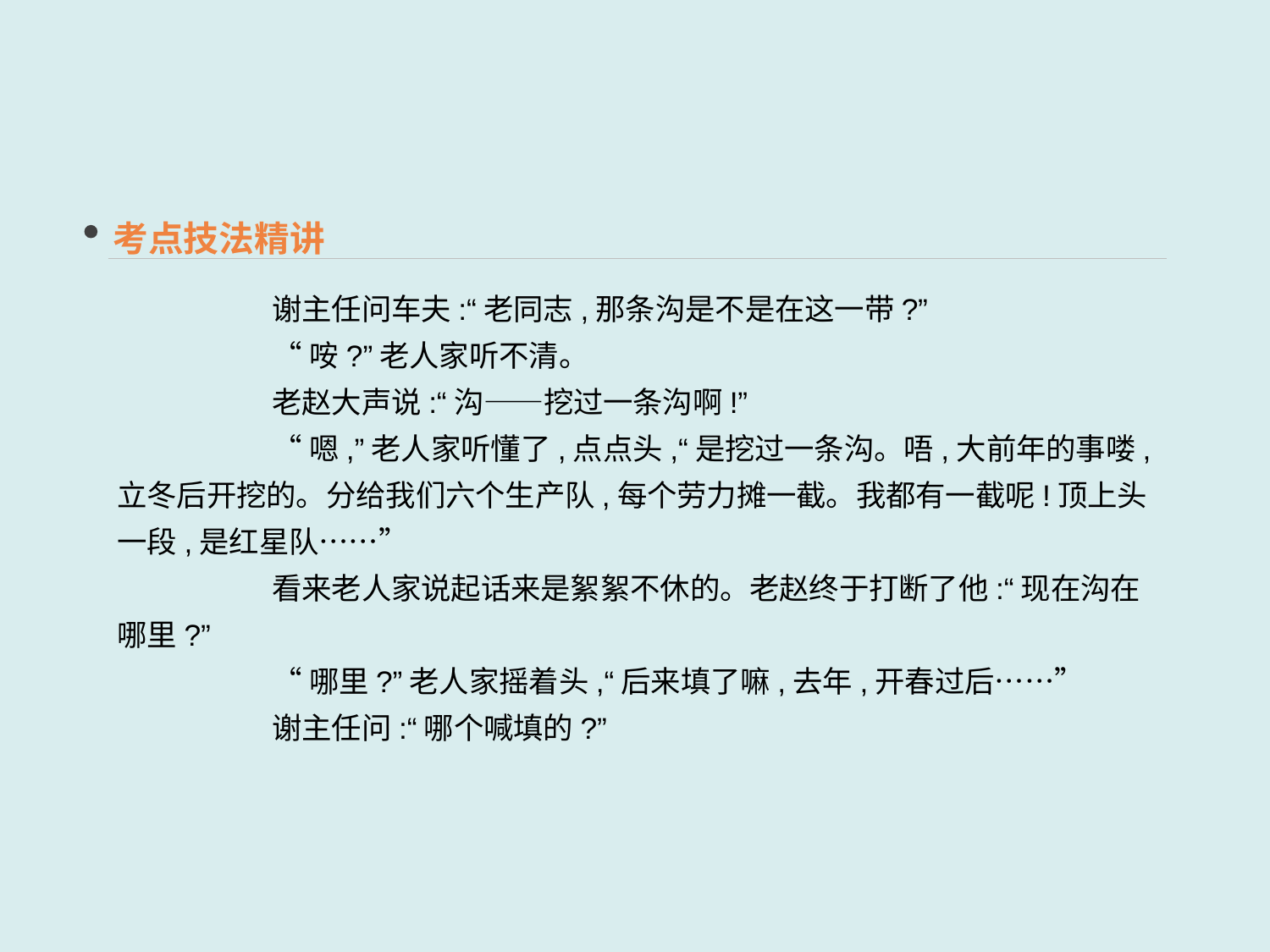

考点技法精讲

谢主任问车夫:“老同志,那条沟是不是在这一带?”
“咹?”老人家听不清。
老赵大声说:“沟——挖过一条沟啊!”
“嗯,”老人家听懂了,点点头,“是挖过一条沟。唔,大前年的事喽,立冬后开挖的。分给我们六个生产队,每个劳力摊一截。我都有一截呢!顶上头一段,是红星队……”
看来老人家说起话来是絮絮不休的。老赵终于打断了他:“现在沟在哪里?”
“哪里?”老人家摇着头,“后来填了嘛,去年,开春过后……”
谢主任问:“哪个喊填的?”